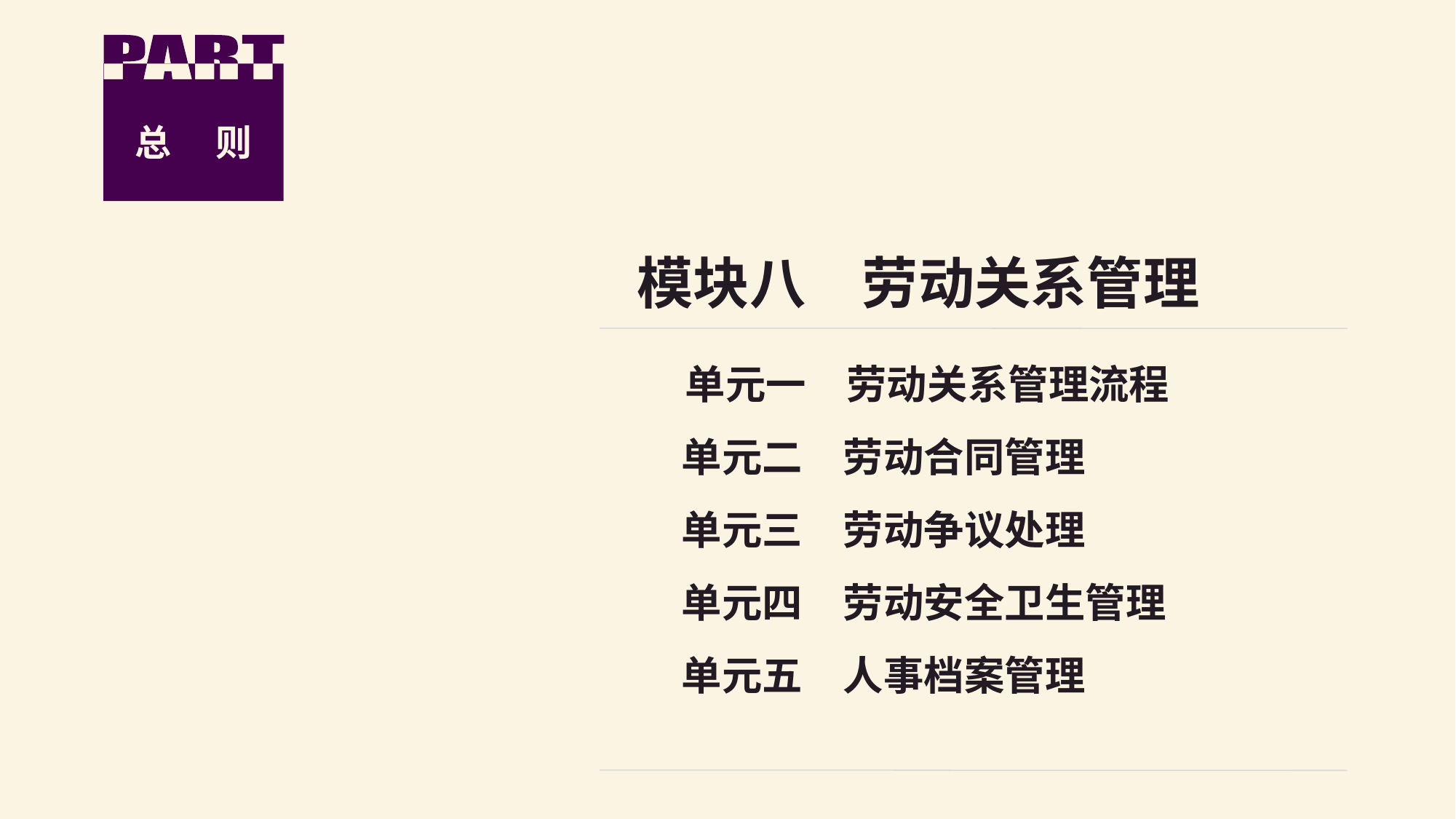

总　 则
模块八　劳动关系管理
　单元一　劳动关系管理流程
   单元二　劳动合同管理
   单元三　劳动争议处理
   单元四　劳动安全卫生管理
   单元五　人事档案管理